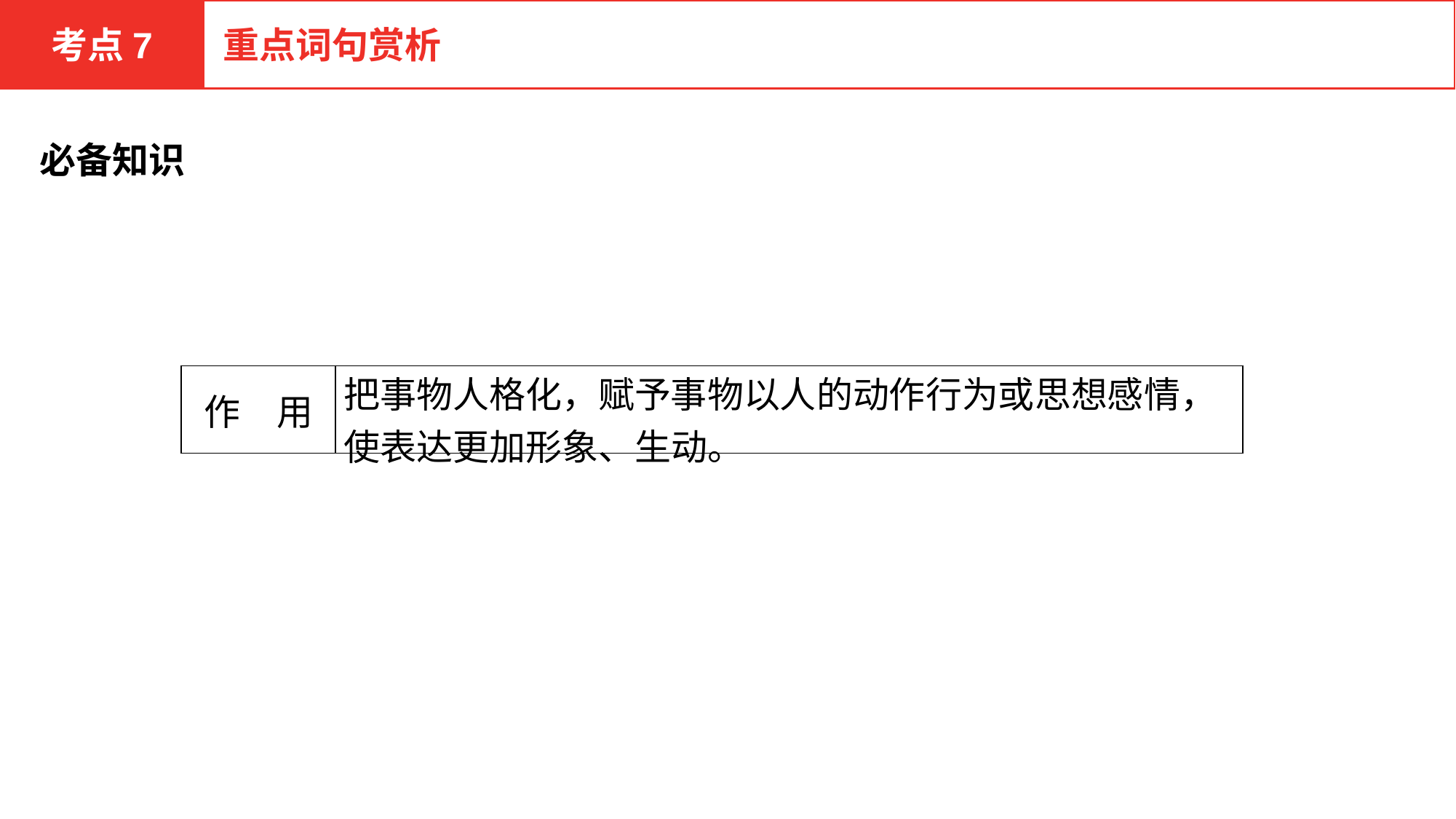

考点7
重点词句赏析
必备知识
| 作　用 | 把事物人格化，赋予事物以人的动作行为或思想感情，使表达更加形象、生动。 |
| --- | --- |